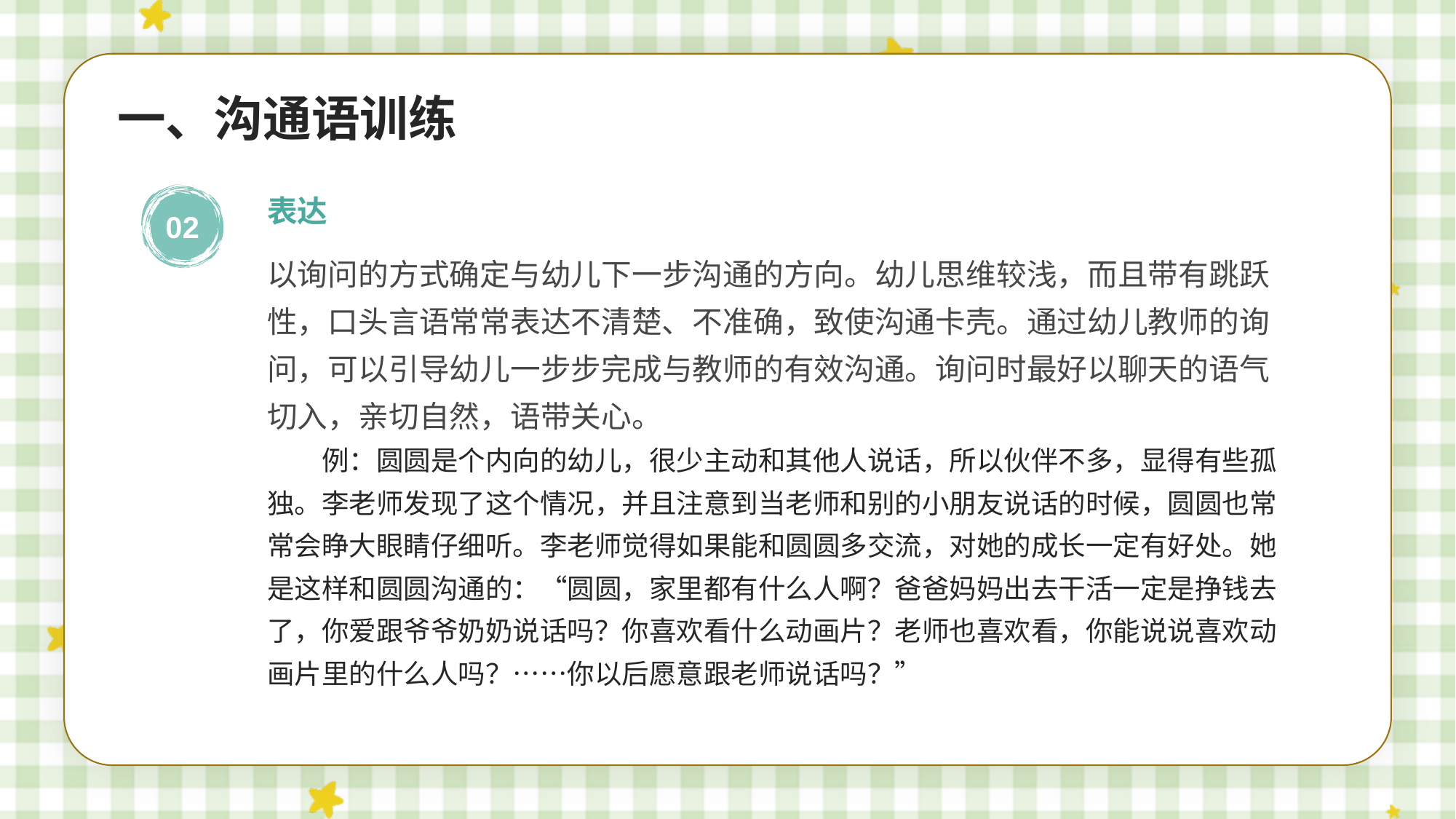

一、沟通语训练
02
表达
以询问的方式确定与幼儿下一步沟通的方向。幼儿思维较浅，而且带有跳跃性，口头言语常常表达不清楚、不准确，致使沟通卡壳。通过幼儿教师的询问，可以引导幼儿一步步完成与教师的有效沟通。询问时最好以聊天的语气切入，亲切自然，语带关心。
例：圆圆是个内向的幼儿，很少主动和其他人说话，所以伙伴不多，显得有些孤独。李老师发现了这个情况，并且注意到当老师和别的小朋友说话的时候，圆圆也常常会睁大眼睛仔细听。李老师觉得如果能和圆圆多交流，对她的成长一定有好处。她是这样和圆圆沟通的：“圆圆，家里都有什么人啊？爸爸妈妈出去干活一定是挣钱去了，你爱跟爷爷奶奶说话吗？你喜欢看什么动画片？老师也喜欢看，你能说说喜欢动画片里的什么人吗？……你以后愿意跟老师说话吗？”